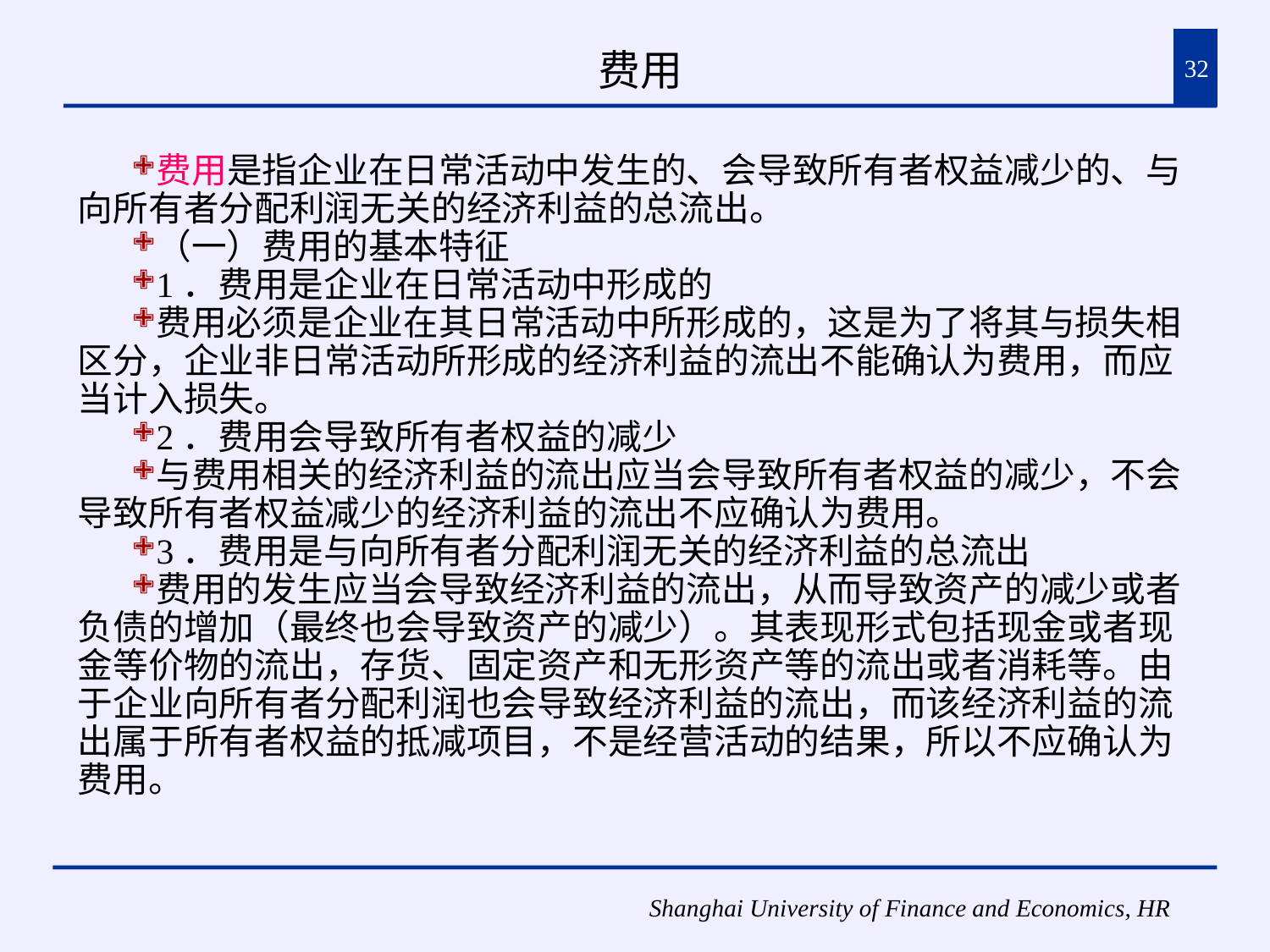

# 费用
32
费用是指企业在日常活动中发生的、会导致所有者权益减少的、与向所有者分配利润无关的经济利益的总流出。
（一）费用的基本特征
1．费用是企业在日常活动中形成的
费用必须是企业在其日常活动中所形成的，这是为了将其与损失相区分，企业非日常活动所形成的经济利益的流出不能确认为费用，而应当计入损失。
2．费用会导致所有者权益的减少
与费用相关的经济利益的流出应当会导致所有者权益的减少，不会导致所有者权益减少的经济利益的流出不应确认为费用。
3．费用是与向所有者分配利润无关的经济利益的总流出
费用的发生应当会导致经济利益的流出，从而导致资产的减少或者负债的增加（最终也会导致资产的减少）。其表现形式包括现金或者现金等价物的流出，存货、固定资产和无形资产等的流出或者消耗等。由于企业向所有者分配利润也会导致经济利益的流出，而该经济利益的流出属于所有者权益的抵减项目，不是经营活动的结果，所以不应确认为费用。